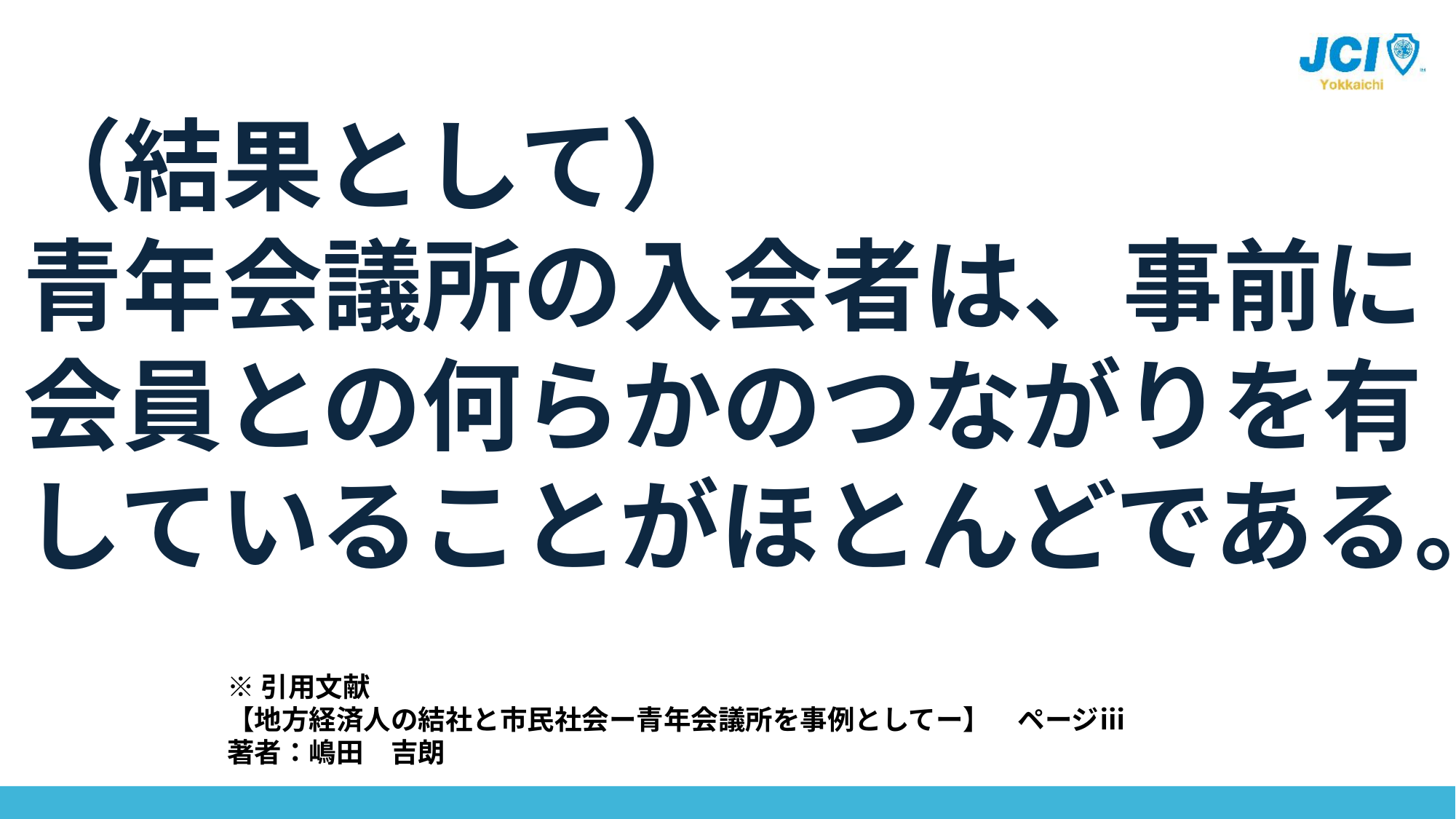

# （結果として） 青年会議所の入会者は、事前に会員との何らかのつながりを有していることがほとんどである。
※引用文献
【地方経済人の結社と市民社会ー青年会議所を事例としてー】　ページⅲ
著者：嶋田　吉朗